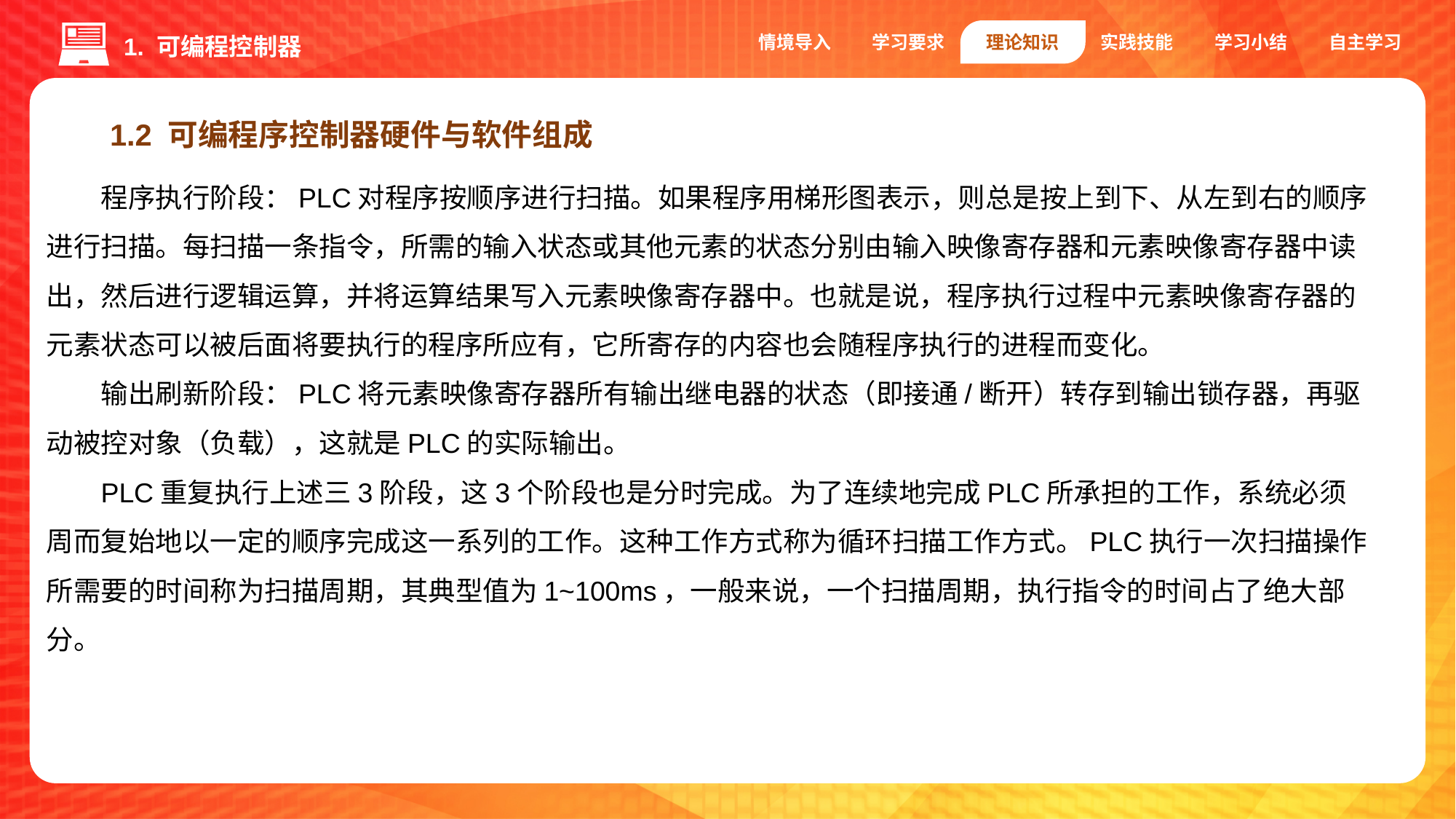

情境导入
学习要求
理论知识
实践技能
学习小结
自主学习

1. 可编程控制器
1.2 可编程序控制器硬件与软件组成
程序执行阶段：PLC对程序按顺序进行扫描。如果程序用梯形图表示，则总是按上到下、从左到右的顺序进行扫描。每扫描一条指令，所需的输入状态或其他元素的状态分别由输入映像寄存器和元素映像寄存器中读出，然后进行逻辑运算，并将运算结果写入元素映像寄存器中。也就是说，程序执行过程中元素映像寄存器的元素状态可以被后面将要执行的程序所应有，它所寄存的内容也会随程序执行的进程而变化。
输出刷新阶段：PLC将元素映像寄存器所有输出继电器的状态（即接通/断开）转存到输出锁存器，再驱动被控对象（负载），这就是PLC的实际输出。
PLC重复执行上述三3阶段，这3个阶段也是分时完成。为了连续地完成PLC所承担的工作，系统必须周而复始地以一定的顺序完成这一系列的工作。这种工作方式称为循环扫描工作方式。PLC执行一次扫描操作所需要的时间称为扫描周期，其典型值为1~100ms，一般来说，一个扫描周期，执行指令的时间占了绝大部分。